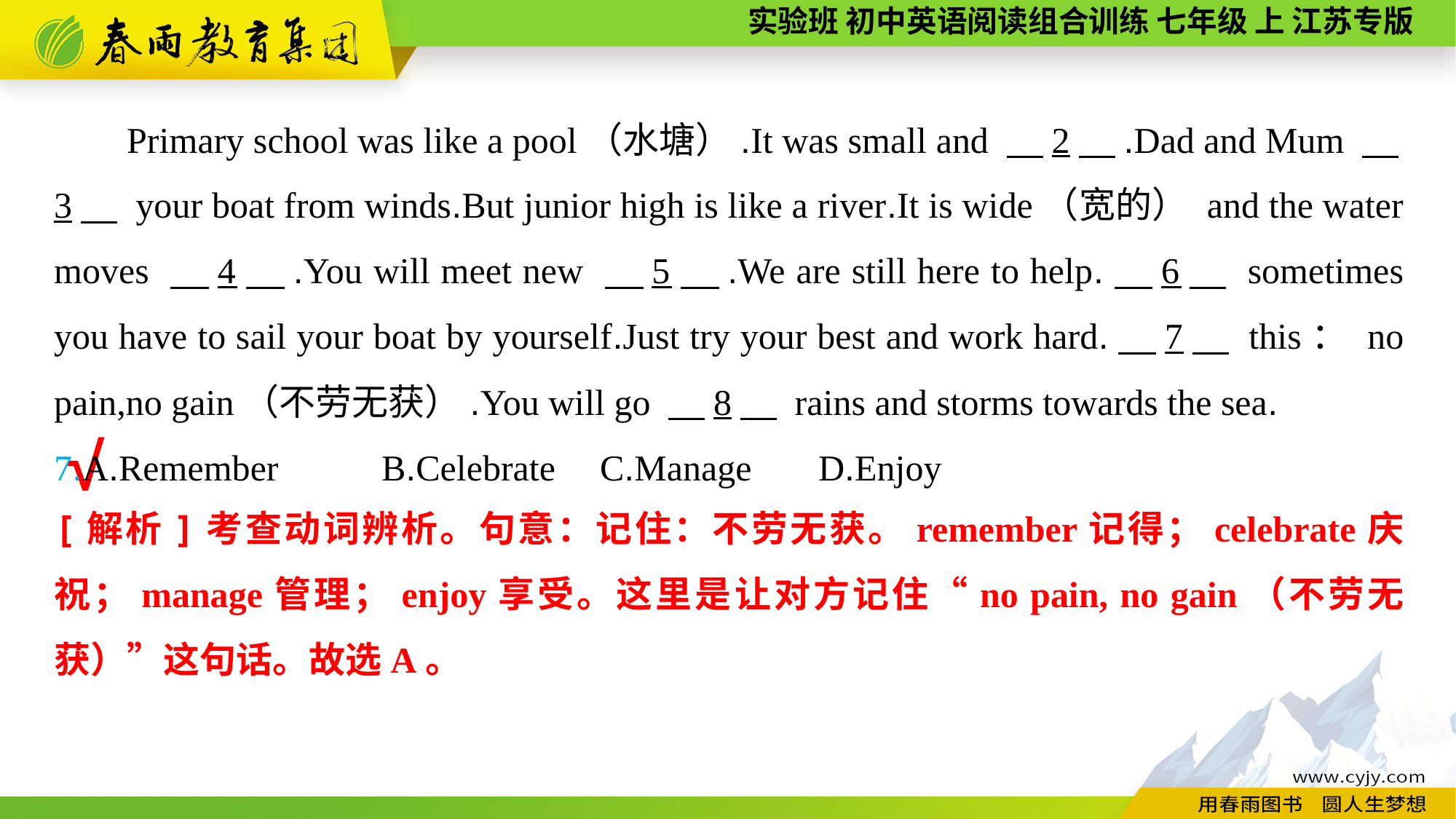

Primary school was like a pool（水塘）.It was small and 　2　.Dad and Mum 　3　 your boat from winds.But junior high is like a river.It is wide（宽的） and the water moves 　4　.You will meet new 　5　.We are still here to help.　6　 sometimes you have to sail your boat by yourself.Just try your best and work hard.　7　 this： no pain,no gain（不劳无获）.You will go 　8　 rains and storms towards the sea.
7.A.Remember	B.Celebrate	C.Manage	D.Enjoy
√
[解析]考查动词辨析。句意：记住：不劳无获。remember记得；celebrate庆祝；manage管理；enjoy享受。这里是让对方记住“no pain, no gain（不劳无获）”这句话。故选A。